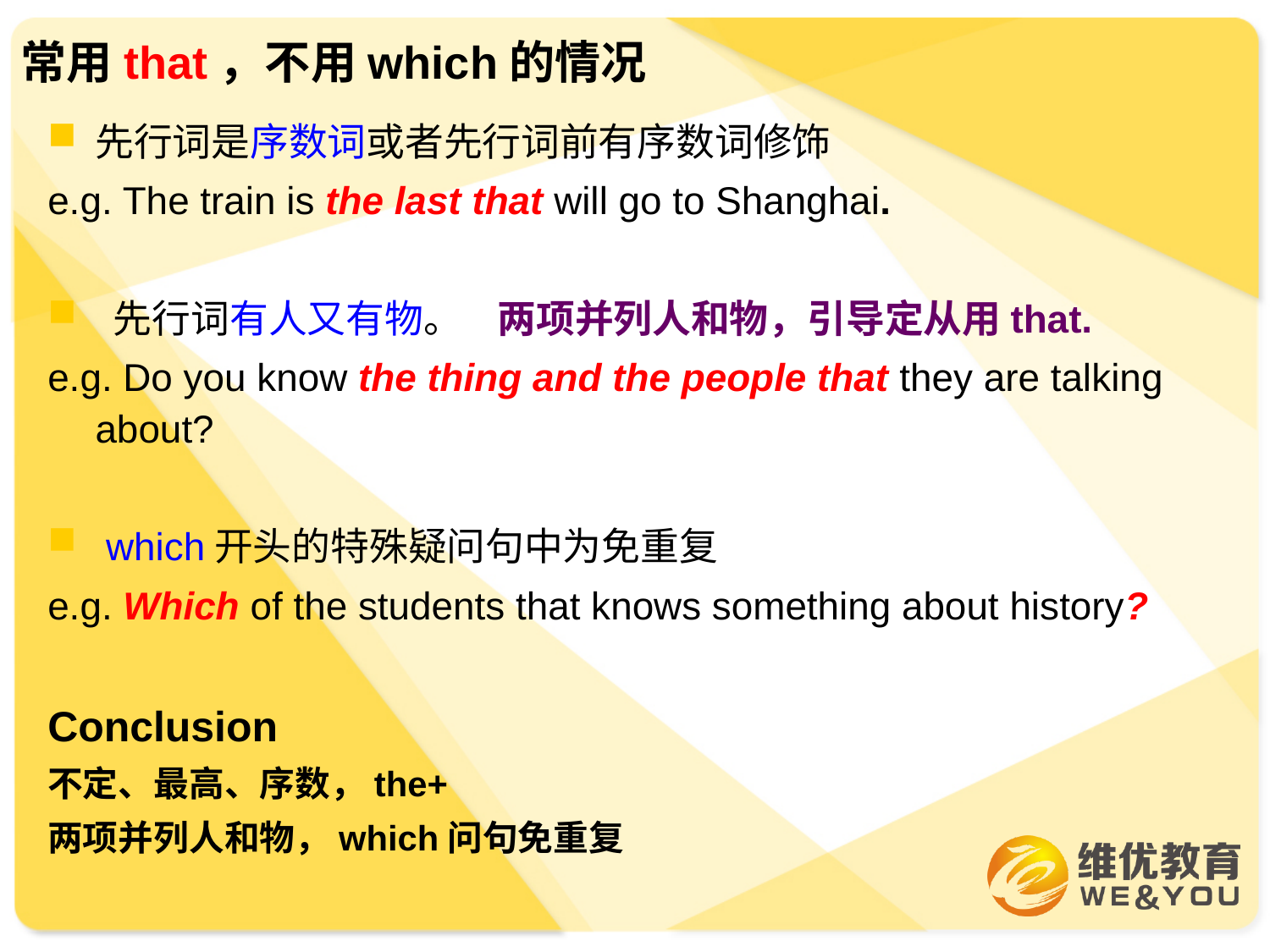

# 常用that，不用which的情况
先行词是序数词或者先行词前有序数词修饰
e.g. The train is the last that will go to Shanghai.

 先行词有人又有物。    两项并列人和物，引导定从用that.
e.g. Do you know the thing and the people that they are talking about?

 which开头的特殊疑问句中为免重复
e.g. Which of the students that knows something about history?

Conclusion
不定、最高、序数，the+
两项并列人和物，which问句免重复